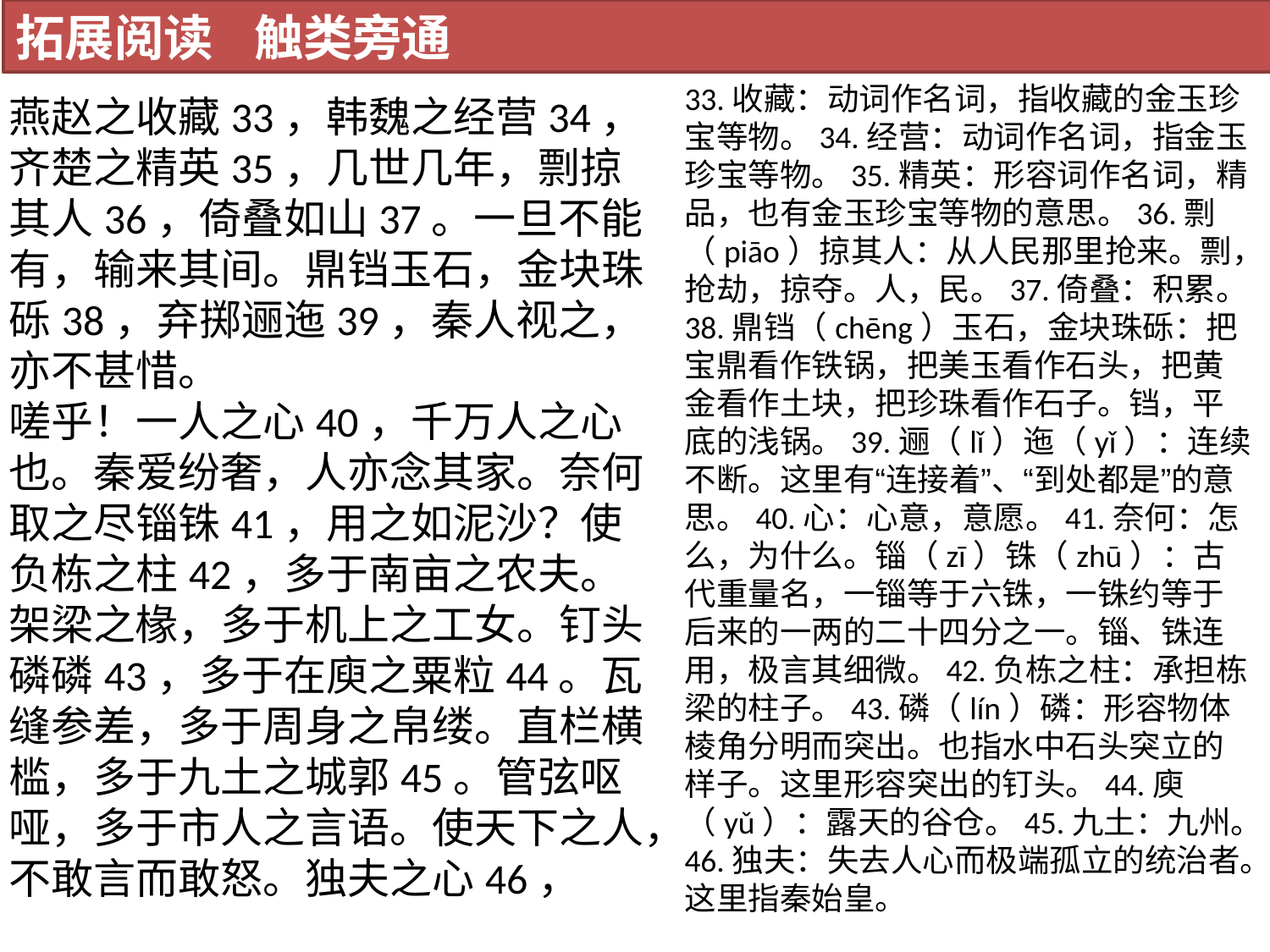

拓展阅读   触类旁通
33.收藏：动词作名词，指收藏的金玉珍宝等物。34.经营：动词作名词，指金玉珍宝等物。35.精英：形容词作名词，精品，也有金玉珍宝等物的意思。36.剽（piāo）掠其人：从人民那里抢来。剽，抢劫，掠夺。人，民。37.倚叠：积累。38.鼎铛（chēng）玉石，金块珠砾：把宝鼎看作铁锅，把美玉看作石头，把黄金看作土块，把珍珠看作石子。铛，平底的浅锅。39.逦（lǐ）迤（yǐ）：连续不断。这里有“连接着”、“到处都是”的意思。40.心：心意，意愿。41.奈何：怎么，为什么。锱（zī）铢（zhū）：古代重量名，一锱等于六铢，一铢约等于后来的一两的二十四分之一。锱、铢连用，极言其细微。42.负栋之柱：承担栋梁的柱子。43.磷（lín）磷：形容物体棱角分明而突出。也指水中石头突立的样子。这里形容突出的钉头。44.庾（yǔ）：露天的谷仓。45.九土：九州。46.独夫：失去人心而极端孤立的统治者。这里指秦始皇。
燕赵之收藏33，韩魏之经营34，齐楚之精英35，几世几年，剽掠其人36，倚叠如山37。一旦不能有，输来其间。鼎铛玉石，金块珠砾38，弃掷逦迤39，秦人视之，亦不甚惜。
嗟乎！一人之心40，千万人之心也。秦爱纷奢，人亦念其家。奈何取之尽锱铢41，用之如泥沙？使负栋之柱42，多于南亩之农夫。架梁之椽，多于机上之工女。钉头磷磷43，多于在庾之粟粒44。瓦缝参差，多于周身之帛缕。直栏横槛，多于九土之城郭45。管弦呕哑，多于市人之言语。使天下之人，不敢言而敢怒。独夫之心46，